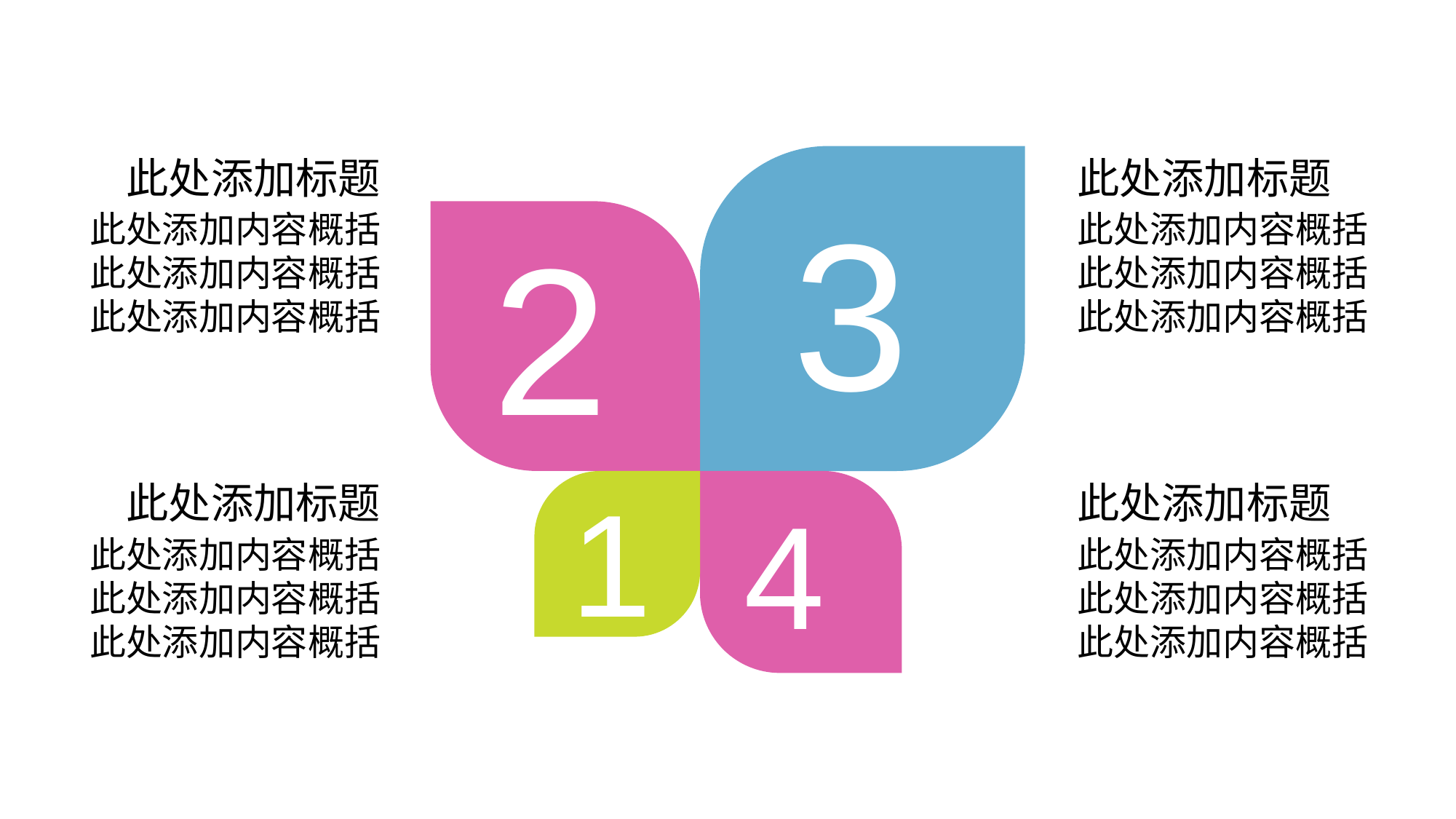

此处添加标题

此处添加标题
3
2
此处添加内容概括
此处添加内容概括
此处添加内容概括

此处添加内容概括
此处添加内容概括
此处添加内容概括
1
此处添加标题

此处添加标题

4
此处添加内容概括
此处添加内容概括
此处添加内容概括
此处添加内容概括
此处添加内容概括
此处添加内容概括